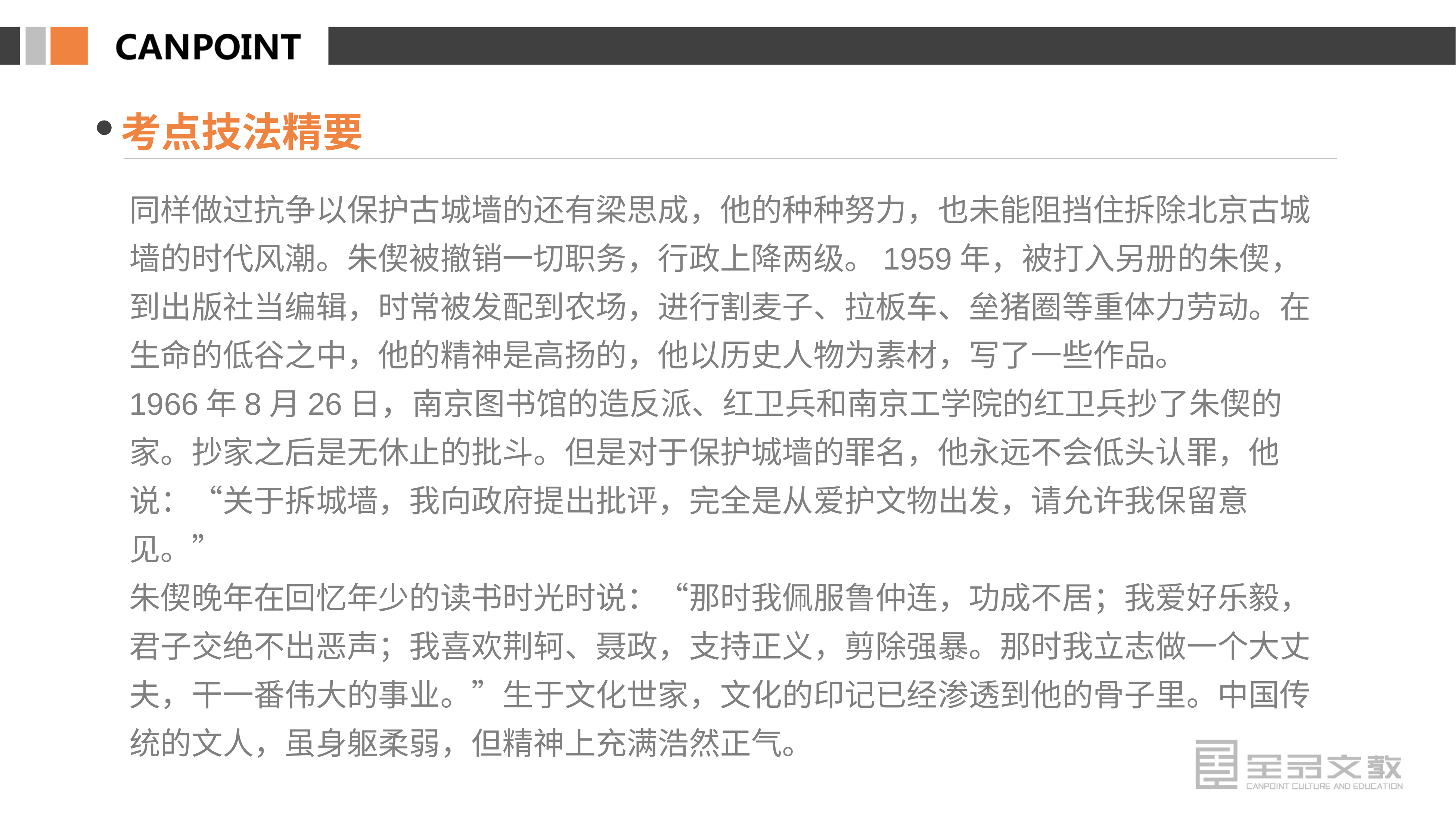

考点技法精要

同样做过抗争以保护古城墙的还有梁思成，他的种种努力，也未能阻挡住拆除北京古城墙的时代风潮。朱偰被撤销一切职务，行政上降两级。1959年，被打入另册的朱偰，到出版社当编辑，时常被发配到农场，进行割麦子、拉板车、垒猪圈等重体力劳动。在生命的低谷之中，他的精神是高扬的，他以历史人物为素材，写了一些作品。
1966年8月26日，南京图书馆的造反派、红卫兵和南京工学院的红卫兵抄了朱偰的家。抄家之后是无休止的批斗。但是对于保护城墙的罪名，他永远不会低头认罪，他说：“关于拆城墙，我向政府提出批评，完全是从爱护文物出发，请允许我保留意见。”
朱偰晚年在回忆年少的读书时光时说：“那时我佩服鲁仲连，功成不居；我爱好乐毅，君子交绝不出恶声；我喜欢荆轲、聂政，支持正义，剪除强暴。那时我立志做一个大丈夫，干一番伟大的事业。”生于文化世家，文化的印记已经渗透到他的骨子里。中国传统的文人，虽身躯柔弱，但精神上充满浩然正气。